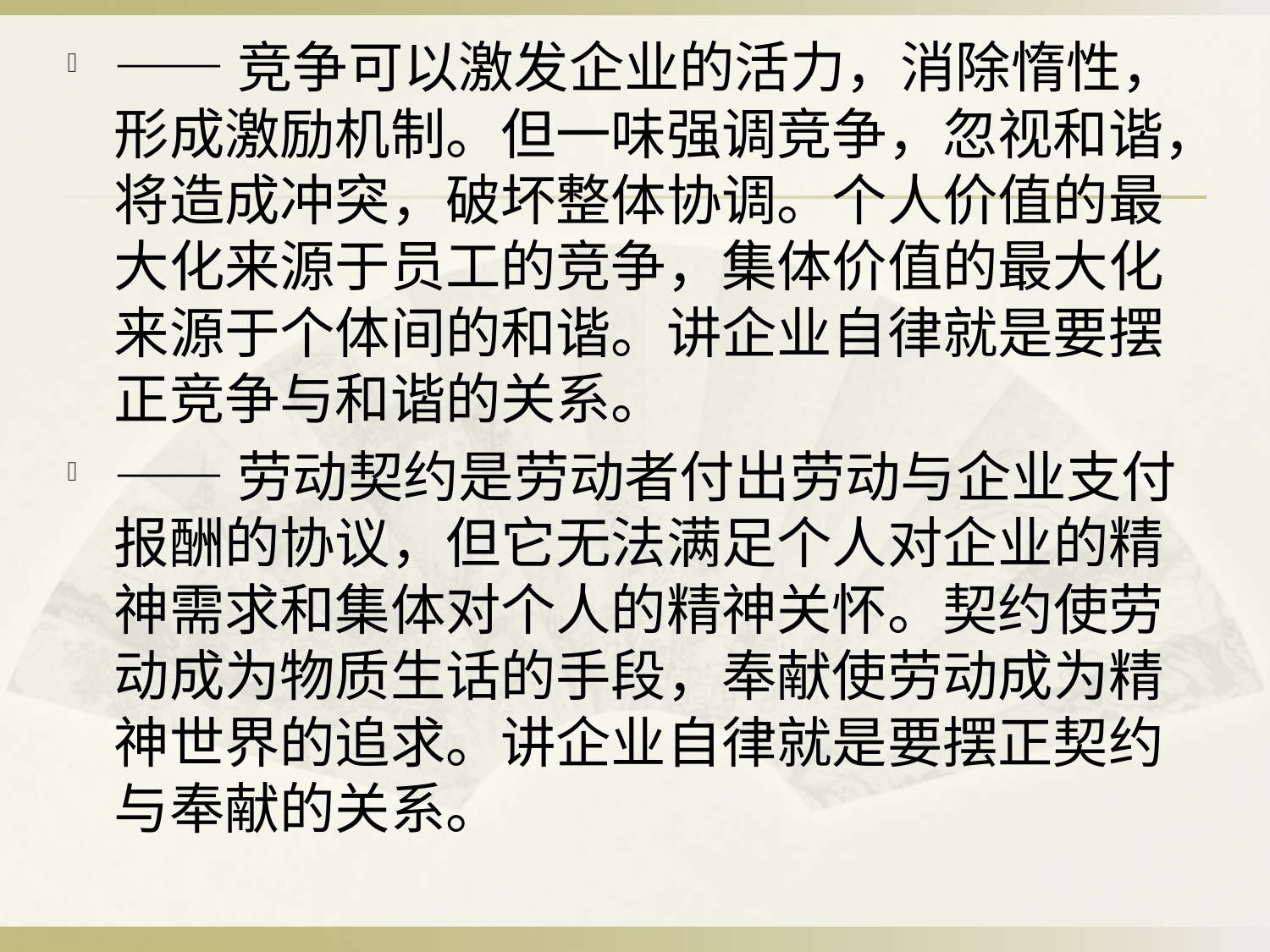

——竞争可以激发企业的活力，消除惰性，形成激励机制。但一味强调竞争，忽视和谐，将造成冲突，破坏整体协调。个人价值的最大化来源于员工的竞争，集体价值的最大化来源于个体间的和谐。讲企业自律就是要摆正竞争与和谐的关系。
——劳动契约是劳动者付出劳动与企业支付报酬的协议，但它无法满足个人对企业的精神需求和集体对个人的精神关怀。契约使劳动成为物质生话的手段，奉献使劳动成为精神世界的追求。讲企业自律就是要摆正契约与奉献的关系。

#